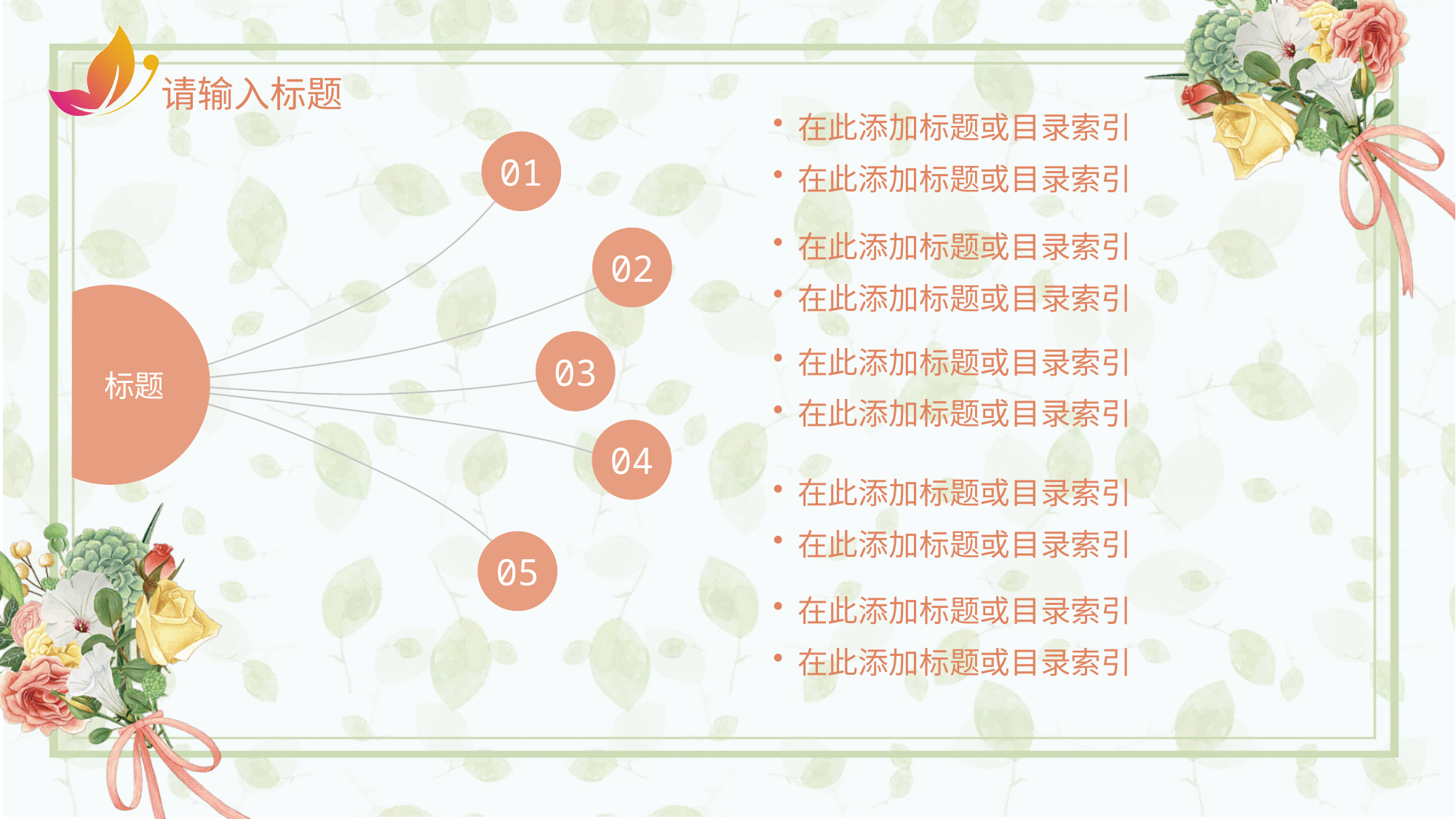

在此添加标题或目录索引
 在此添加标题或目录索引
 在此添加标题或目录索引
 在此添加标题或目录索引
 在此添加标题或目录索引
 在此添加标题或目录索引
 在此添加标题或目录索引
 在此添加标题或目录索引
 在此添加标题或目录索引
 在此添加标题或目录索引
01

02

标题
03

04
05